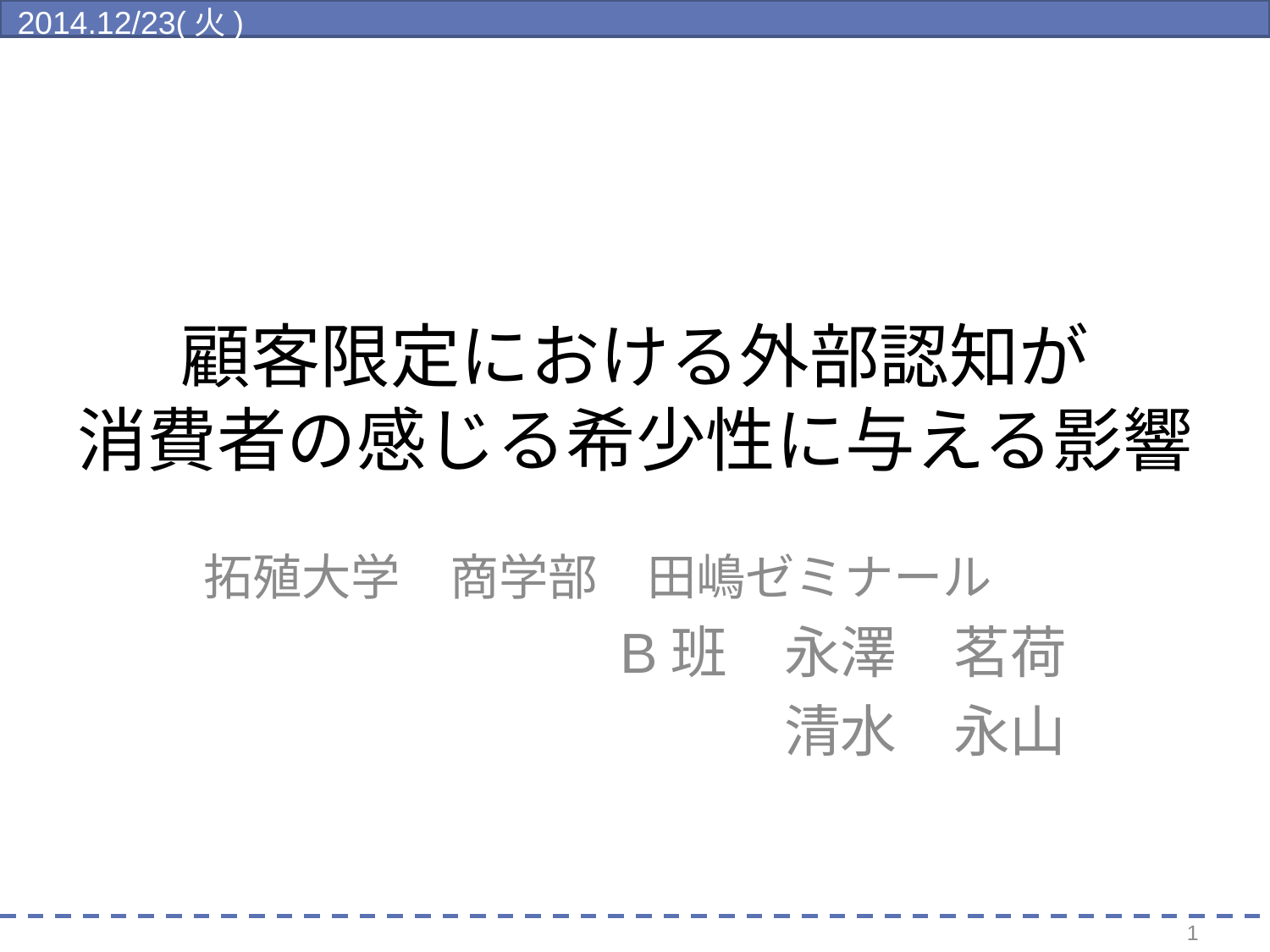

2014.12/23(火)
# 顧客限定における外部認知が 消費者の感じる希少性に与える影響
拓殖大学　商学部　田嶋ゼミナール
B班　永澤　茗荷
　 　　清水　永山
1